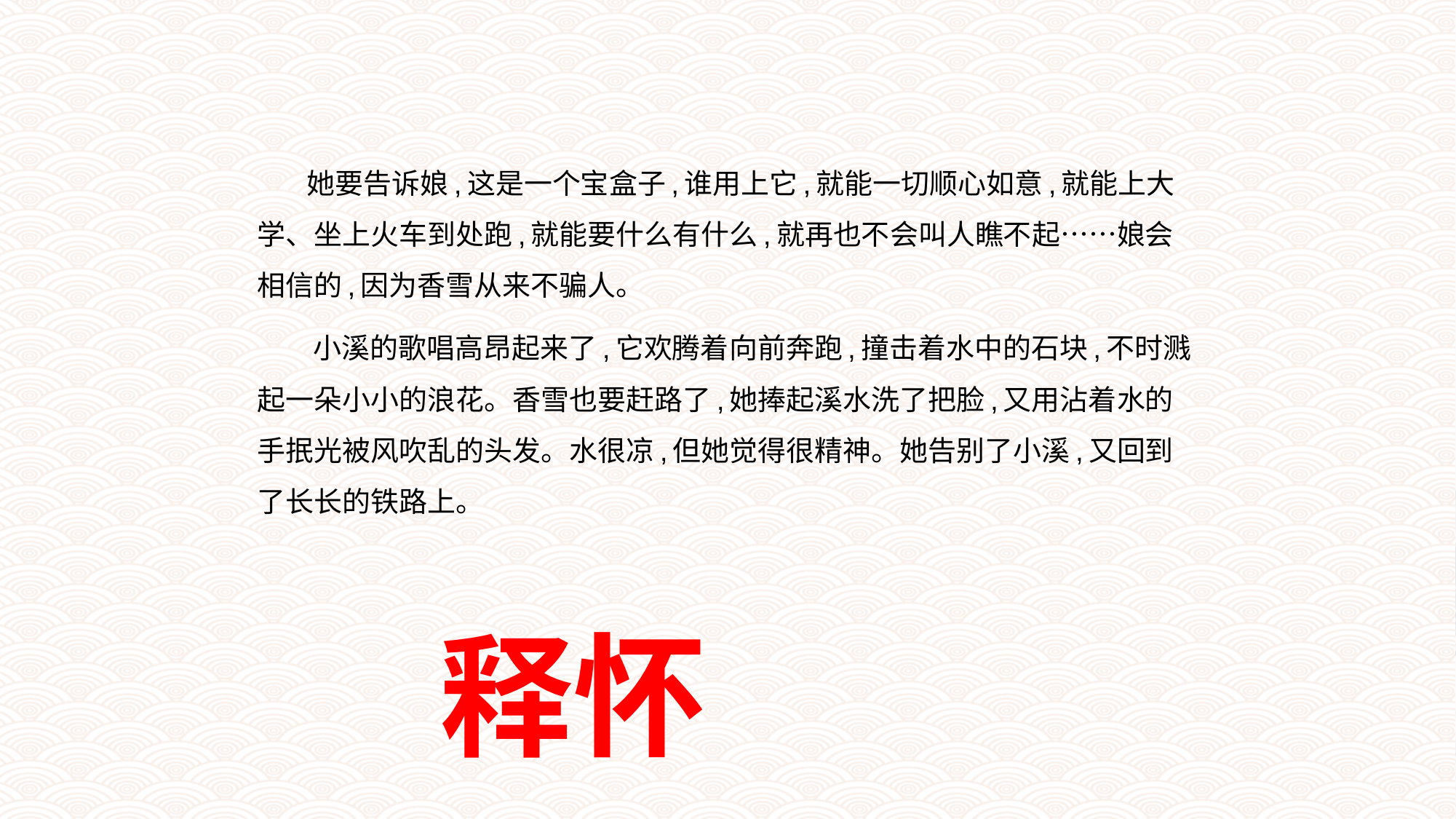

她要告诉娘,这是一个宝盒子,谁用上它,就能一切顺心如意,就能上大学、坐上火车到处跑,就能要什么有什么,就再也不会叫人瞧不起……娘会相信的,因为香雪从来不骗人。
        小溪的歌唱高昂起来了,它欢腾着向前奔跑,撞击着水中的石块,不时溅起一朵小小的浪花。香雪也要赶路了,她捧起溪水洗了把脸,又用沾着水的手抿光被风吹乱的头发。水很凉,但她觉得很精神。她告别了小溪,又回到了长长的铁路上。
释怀